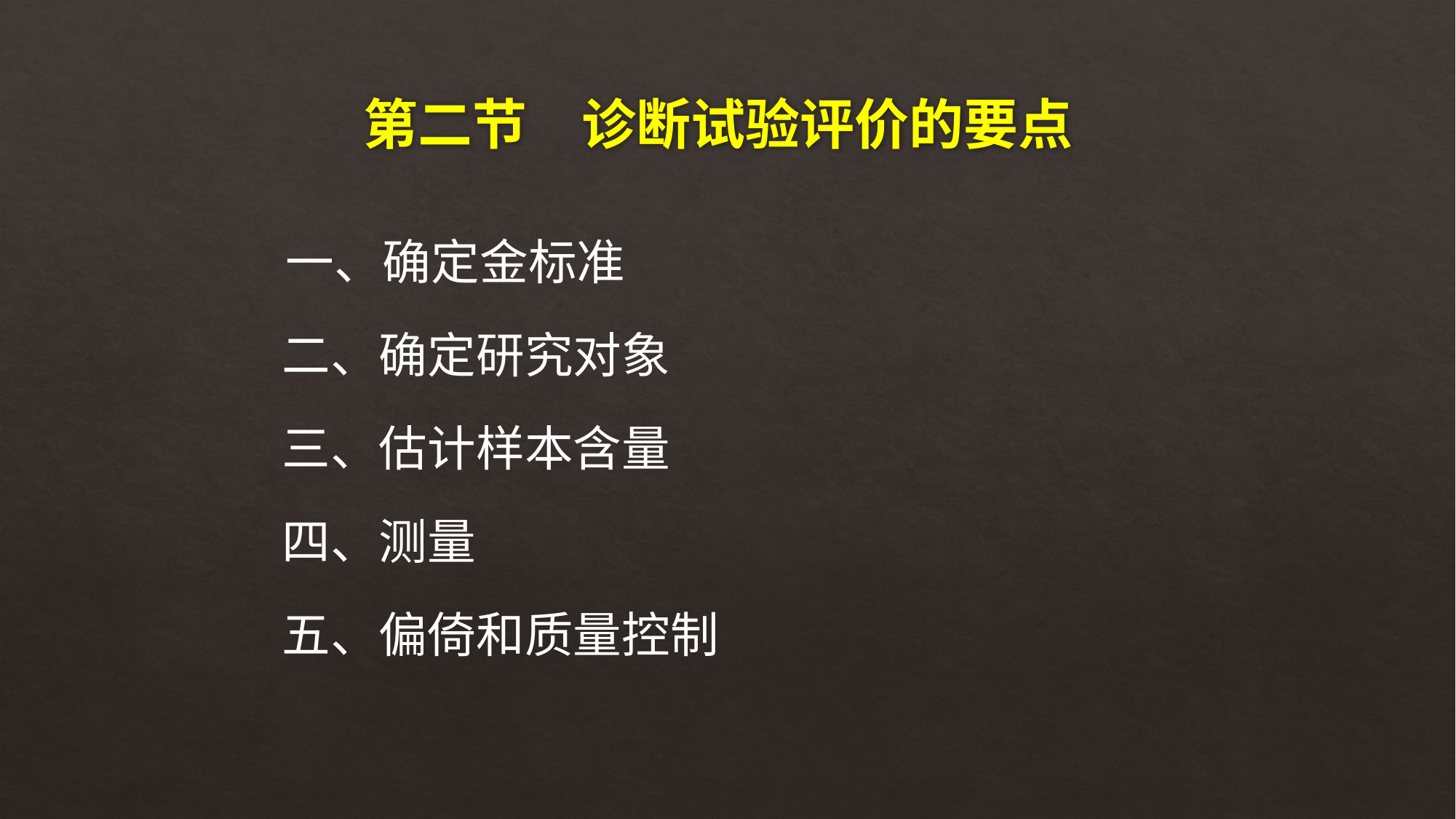

# 第二节　诊断试验评价的要点
            一、确定金标准
      二、确定研究对象
      三、估计样本含量
      四、测量
      五、偏倚和质量控制